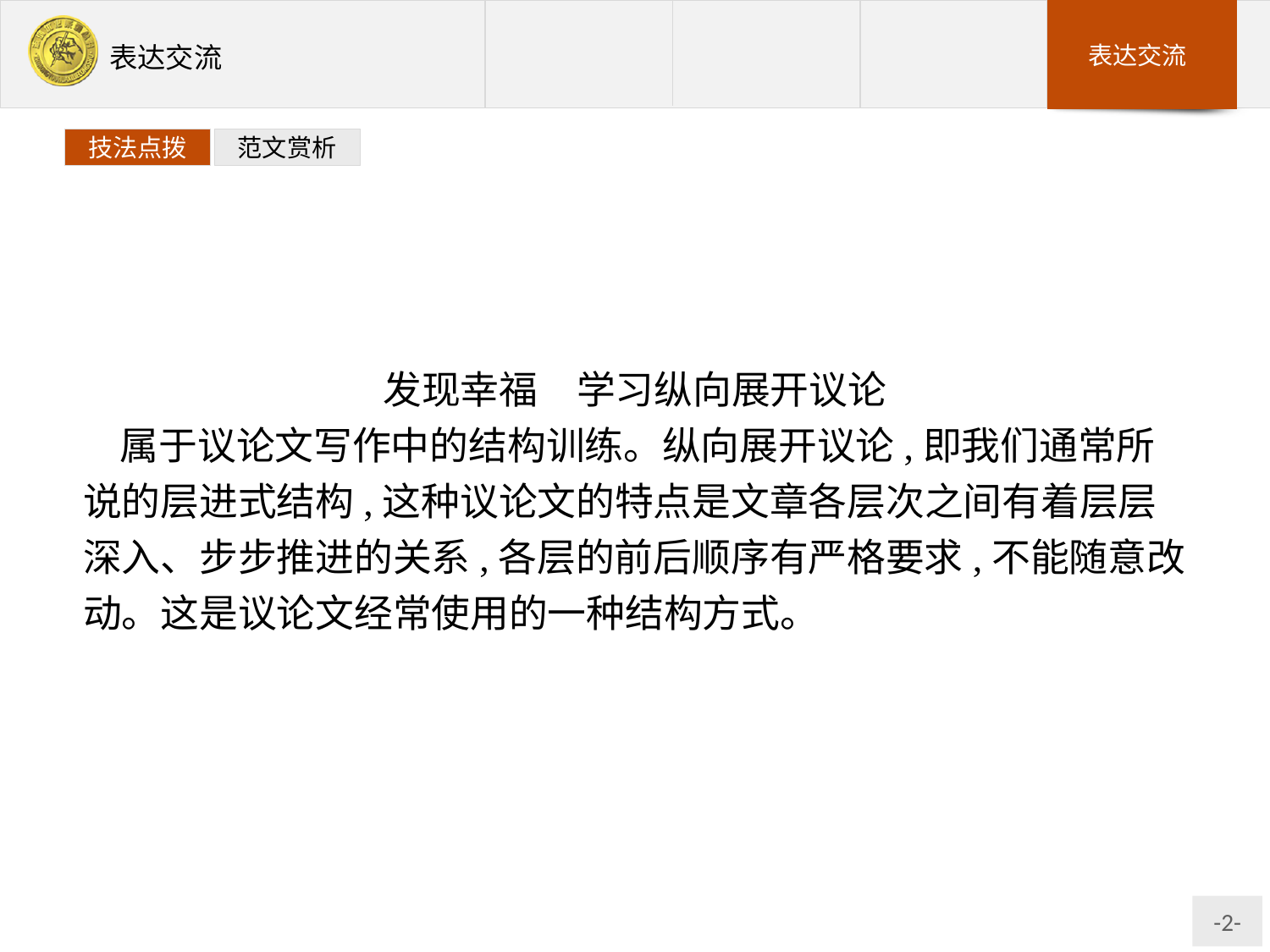

技法点拨
范文赏析
发现幸福　学习纵向展开议论
属于议论文写作中的结构训练。纵向展开议论,即我们通常所说的层进式结构,这种议论文的特点是文章各层次之间有着层层深入、步步推进的关系,各层的前后顺序有严格要求,不能随意改动。这是议论文经常使用的一种结构方式。